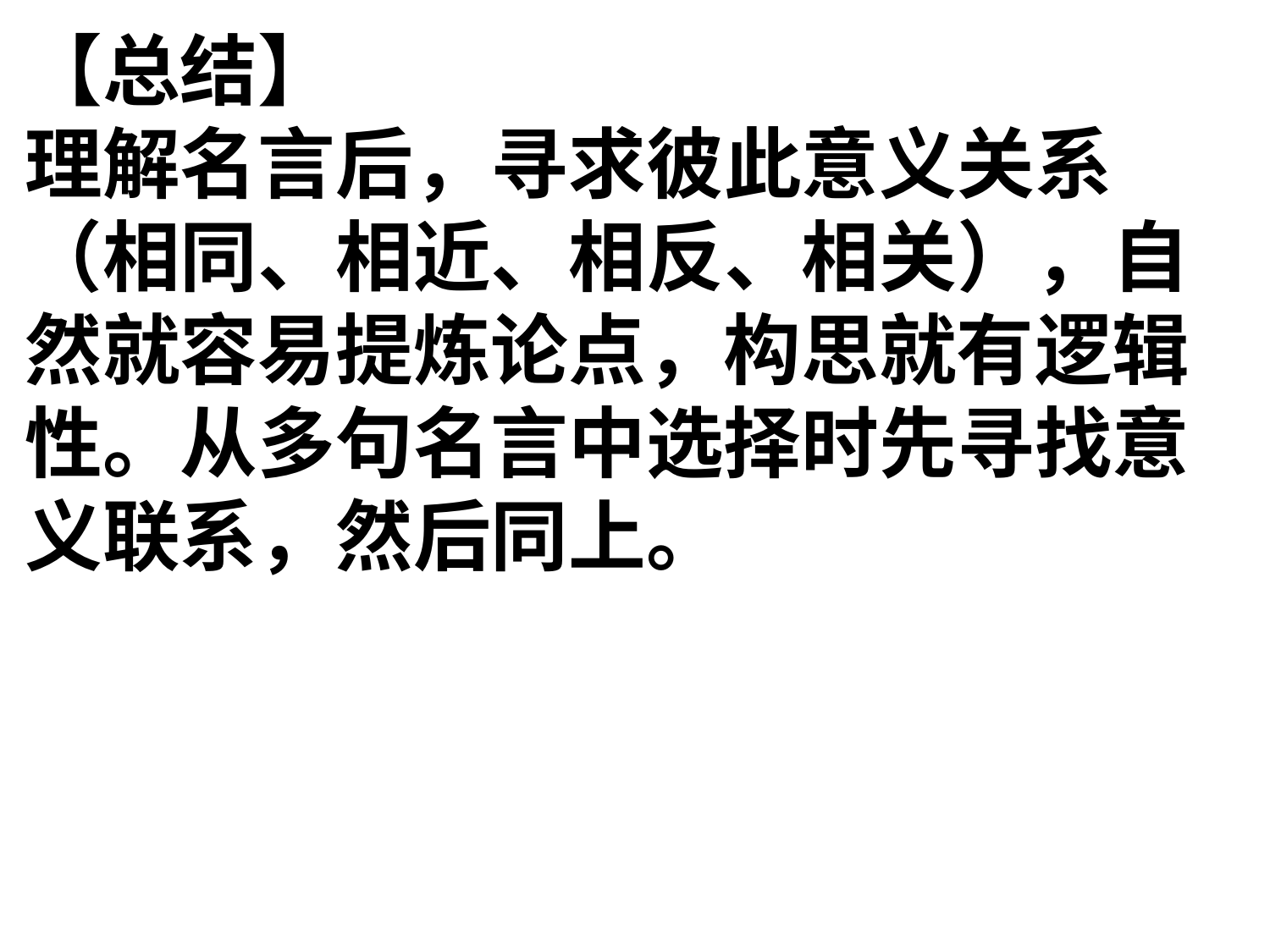

【总结】
理解名言后，寻求彼此意义关系（相同、相近、相反、相关），自然就容易提炼论点，构思就有逻辑性。从多句名言中选择时先寻找意义联系，然后同上。